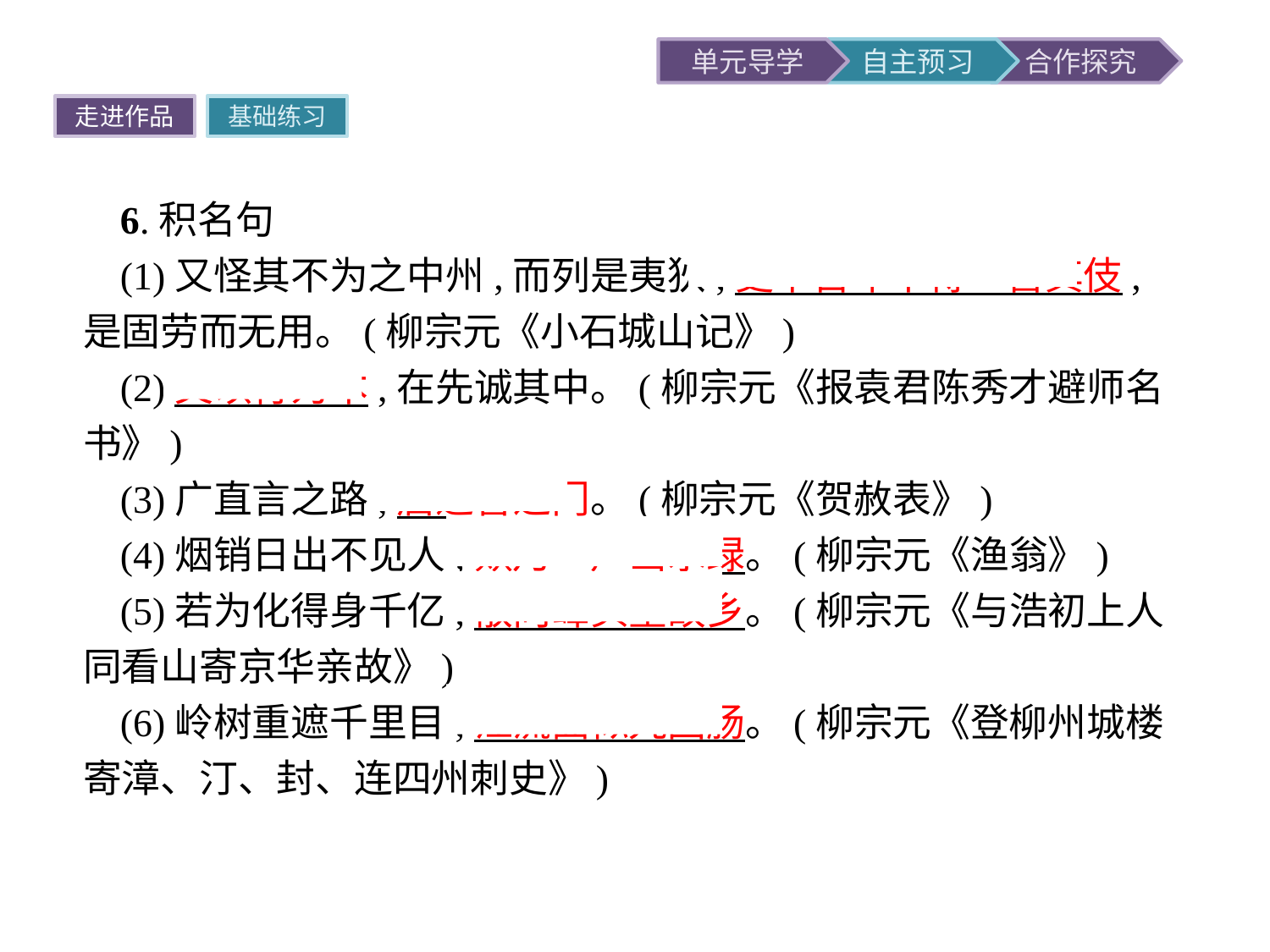

走进作品
基础练习
6.积名句
(1)又怪其不为之中州,而列是夷狄,更千百年不得一售其伎,是固劳而无用。(柳宗元《小石城山记》)
(2)文以行为本,在先诚其中。(柳宗元《报袁君陈秀才避师名书》)
(3)广直言之路,启进善之门。(柳宗元《贺赦表》)
(4)烟销日出不见人,欸乃一声山水绿。(柳宗元《渔翁》)
(5)若为化得身千亿,散向峰头望故乡。(柳宗元《与浩初上人同看山寄京华亲故》)
(6)岭树重遮千里目,江流曲似九回肠。(柳宗元《登柳州城楼寄漳、汀、封、连四州刺史》)